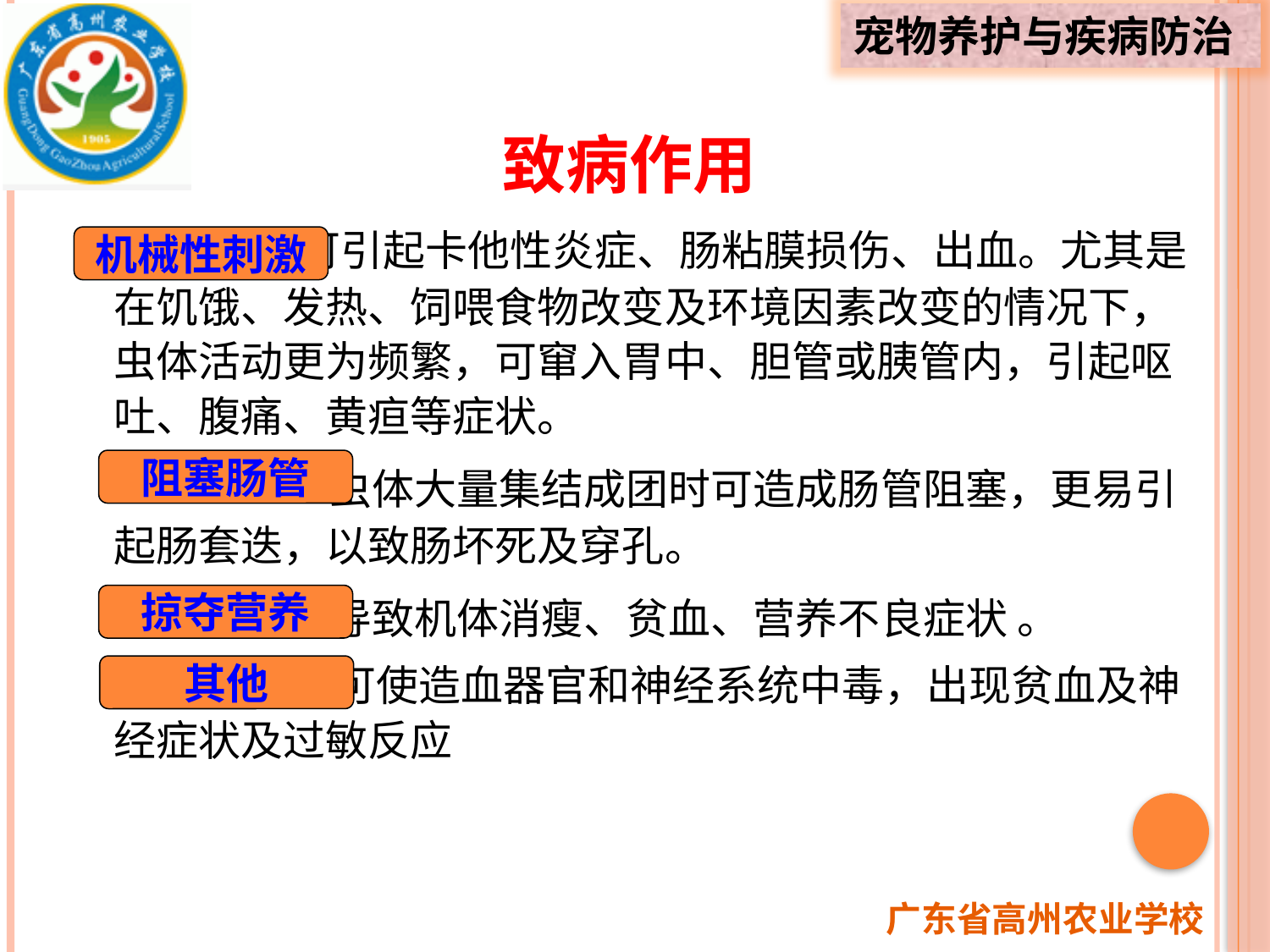

致病作用
                      可引起卡他性炎症、肠粘膜损伤、出血。尤其是在饥饿、发热、饲喂食物改变及环境因素改变的情况下，虫体活动更为频繁，可窜入胃中、胆管或胰管内，引起呕吐、腹痛、黄疸等症状。
                      虫体大量集结成团时可造成肠管阻塞，更易引起肠套迭，以致肠坏死及穿孔。
                      导致机体消瘦、贫血、营养不良症状 。
                          可使造血器官和神经系统中毒，出现贫血及神经症状及过敏反应
机械性刺激
阻塞肠管
掠夺营养
其他